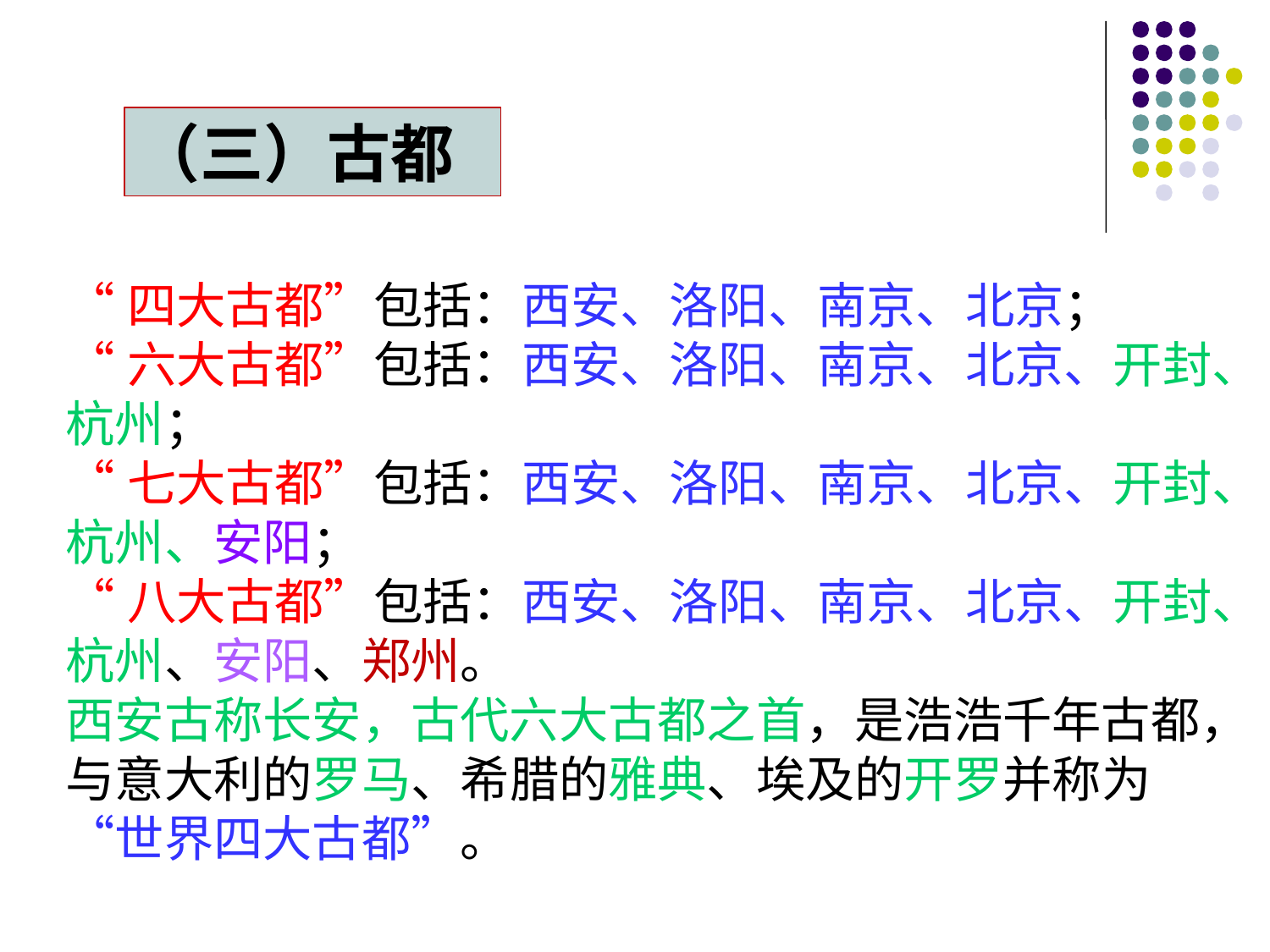

（三）古都
“四大古都”包括：西安、洛阳、南京、北京；
“六大古都”包括：西安、洛阳、南京、北京、开封、杭州；
“七大古都”包括：西安、洛阳、南京、北京、开封、杭州、安阳；
“八大古都”包括：西安、洛阳、南京、北京、开封、杭州、安阳、郑州。
西安古称长安，古代六大古都之首，是浩浩千年古都，与意大利的罗马、希腊的雅典、埃及的开罗并称为“世界四大古都”。